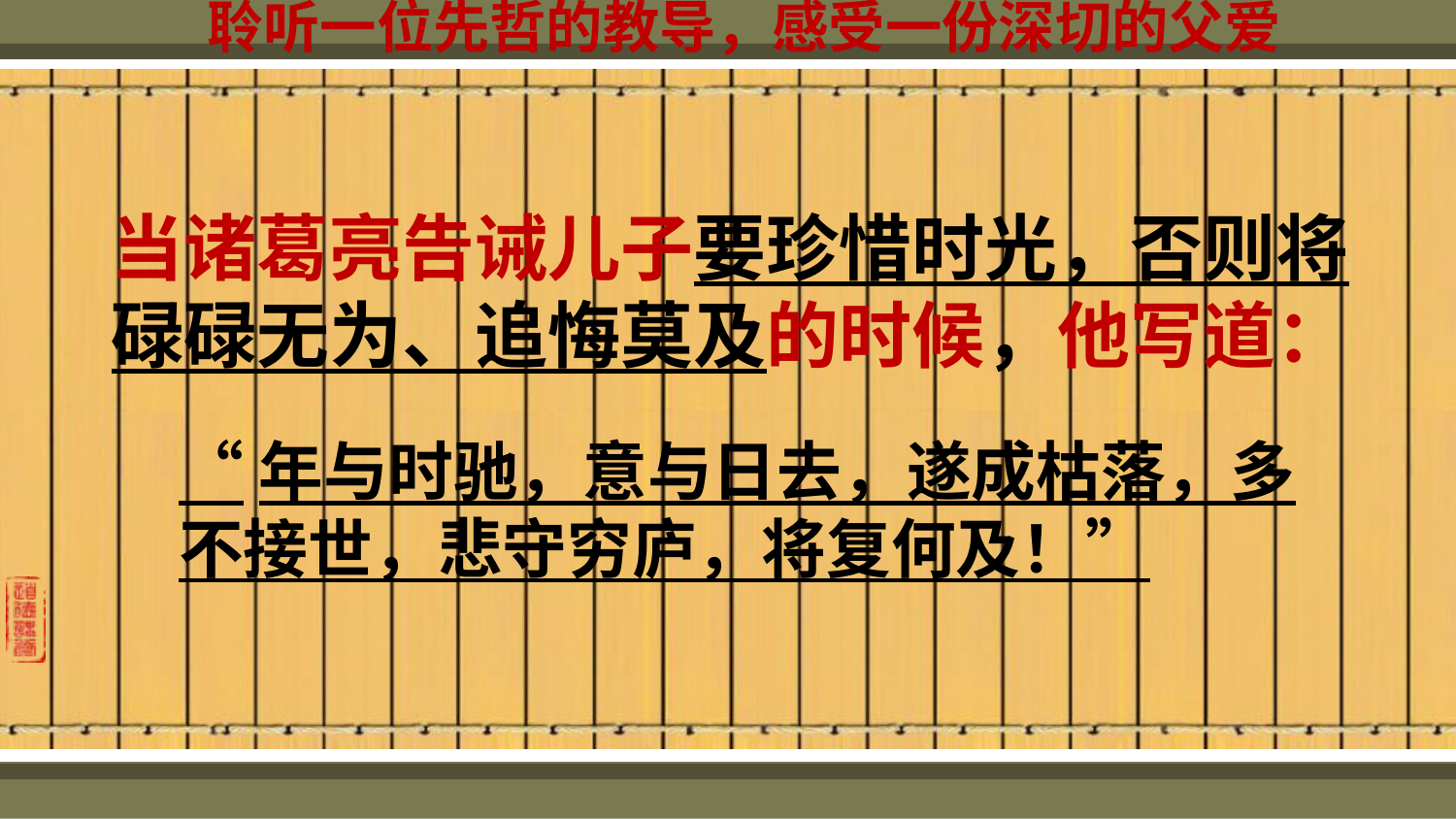

聆听一位先哲的教导，感受一份深切的父爱
当诸葛亮告诫儿子要珍惜时光，否则将碌碌无为、追悔莫及的时候，他写道：
“年与时驰，意与日去，遂成枯落，多不接世，悲守穷庐，将复何及！”